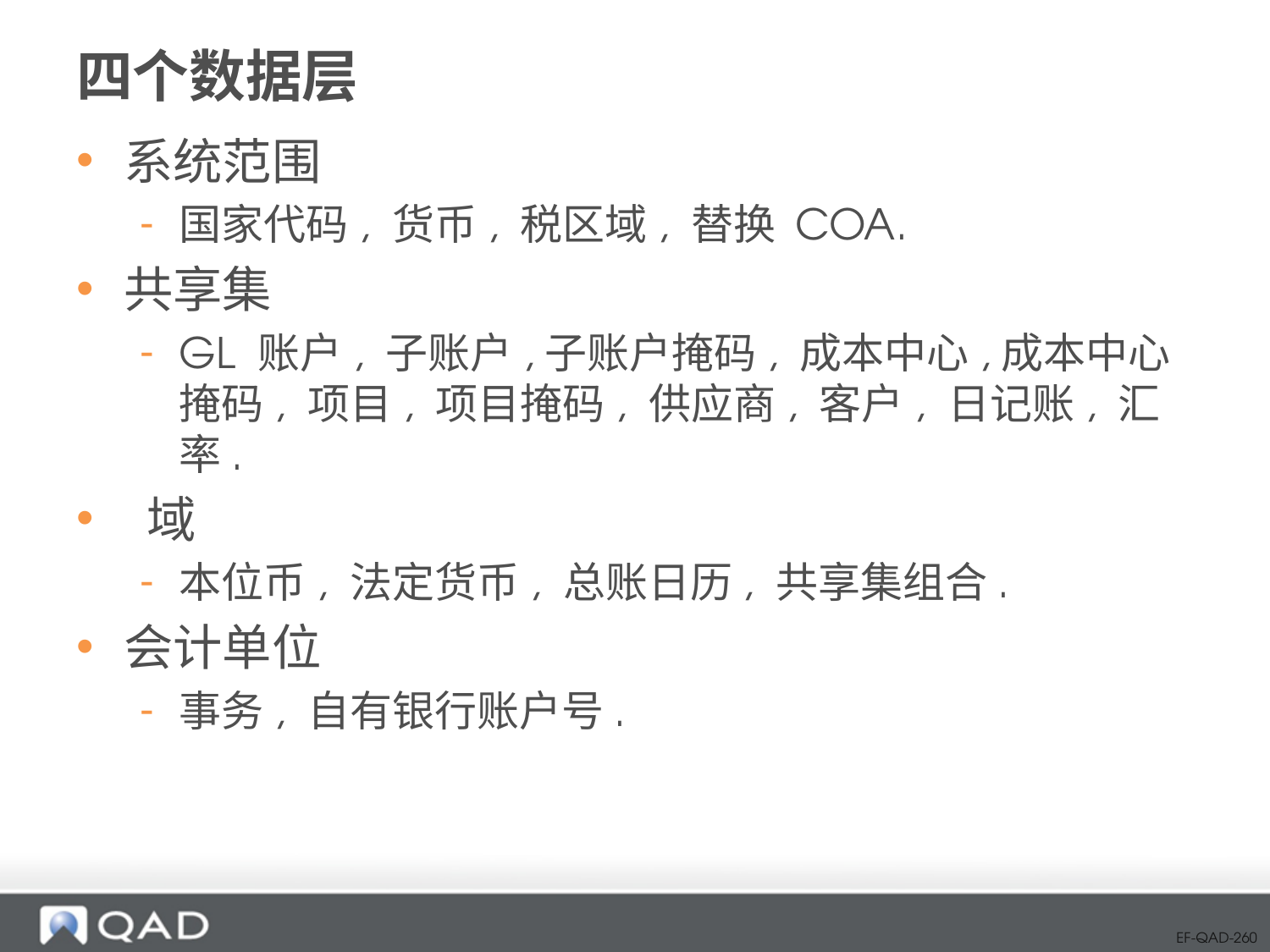

# 四个数据层
系统范围
国家代码, 货币, 税区域, 替换 COA.
共享集
GL 账户, 子账户,子账户掩码, 成本中心,成本中心掩码, 项目, 项目掩码, 供应商, 客户, 日记账, 汇率.
 域
本位币, 法定货币, 总账日历, 共享集组合.
会计单位
事务, 自有银行账户号.

EF-QAD-260